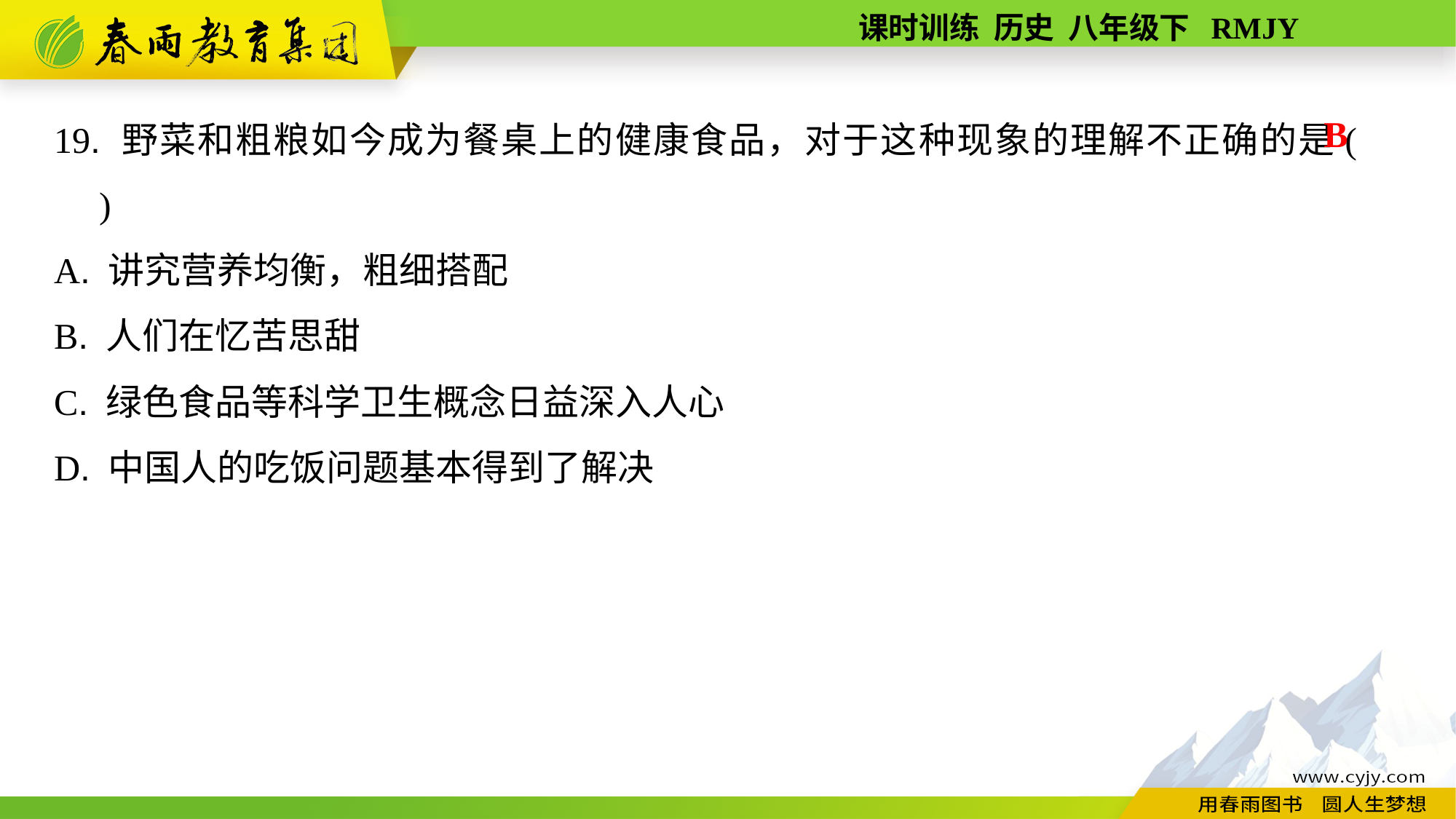

19. 野菜和粗粮如今成为餐桌上的健康食品，对于这种现象的理解不正确的是(　　)
A. 讲究营养均衡，粗细搭配
B. 人们在忆苦思甜
C. 绿色食品等科学卫生概念日益深入人心
D. 中国人的吃饭问题基本得到了解决
B